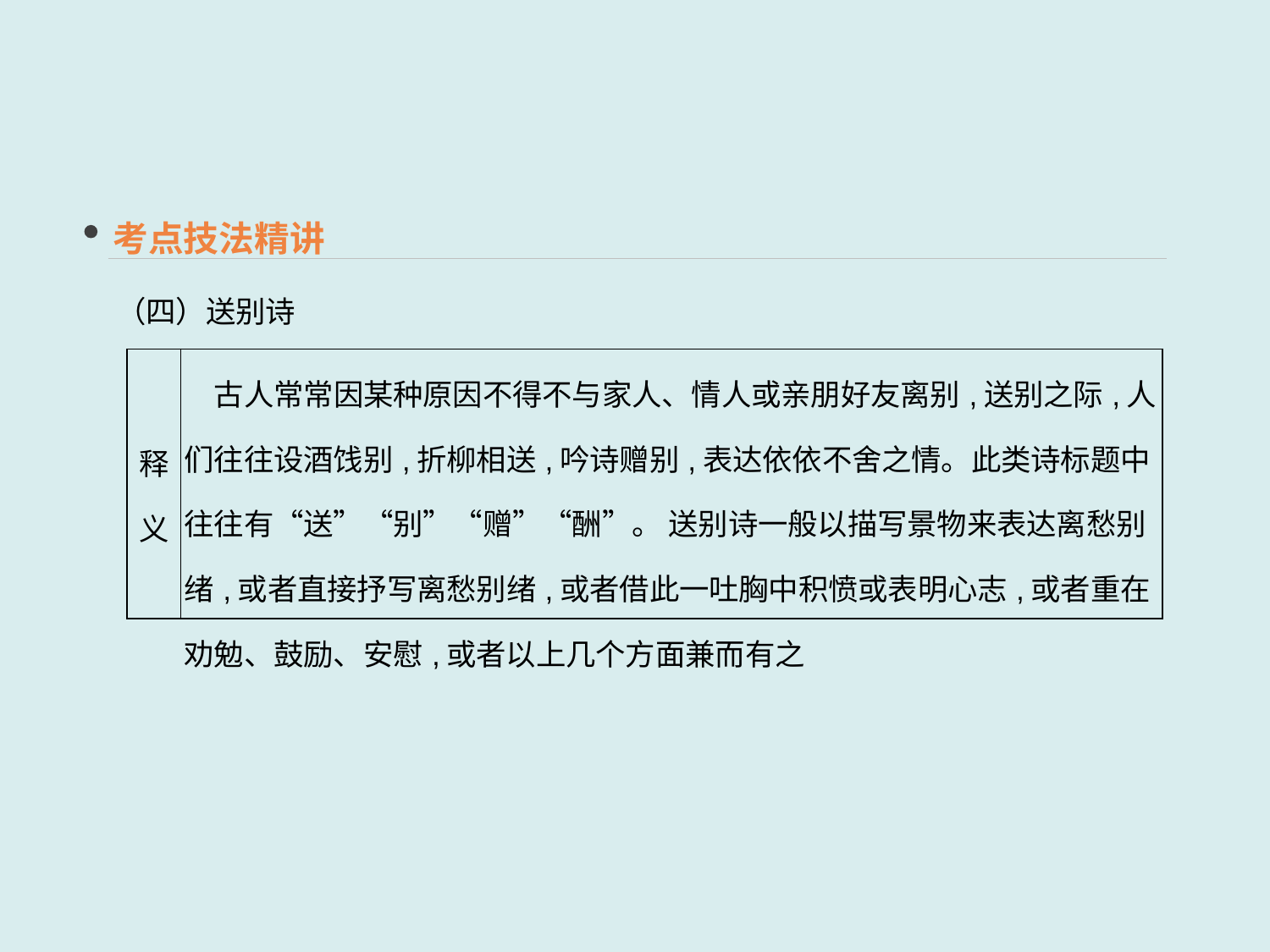

考点技法精讲

（四）送别诗

| 释义 | 古人常常因某种原因不得不与家人、情人或亲朋好友离别,送别之际,人们往往设酒饯别,折柳相送,吟诗赠别,表达依依不舍之情。此类诗标题中往往有“送”“别”“赠”“酬”。 送别诗一般以描写景物来表达离愁别绪,或者直接抒写离愁别绪,或者借此一吐胸中积愤或表明心志,或者重在劝勉、鼓励、安慰,或者以上几个方面兼而有之 |
| --- | --- |